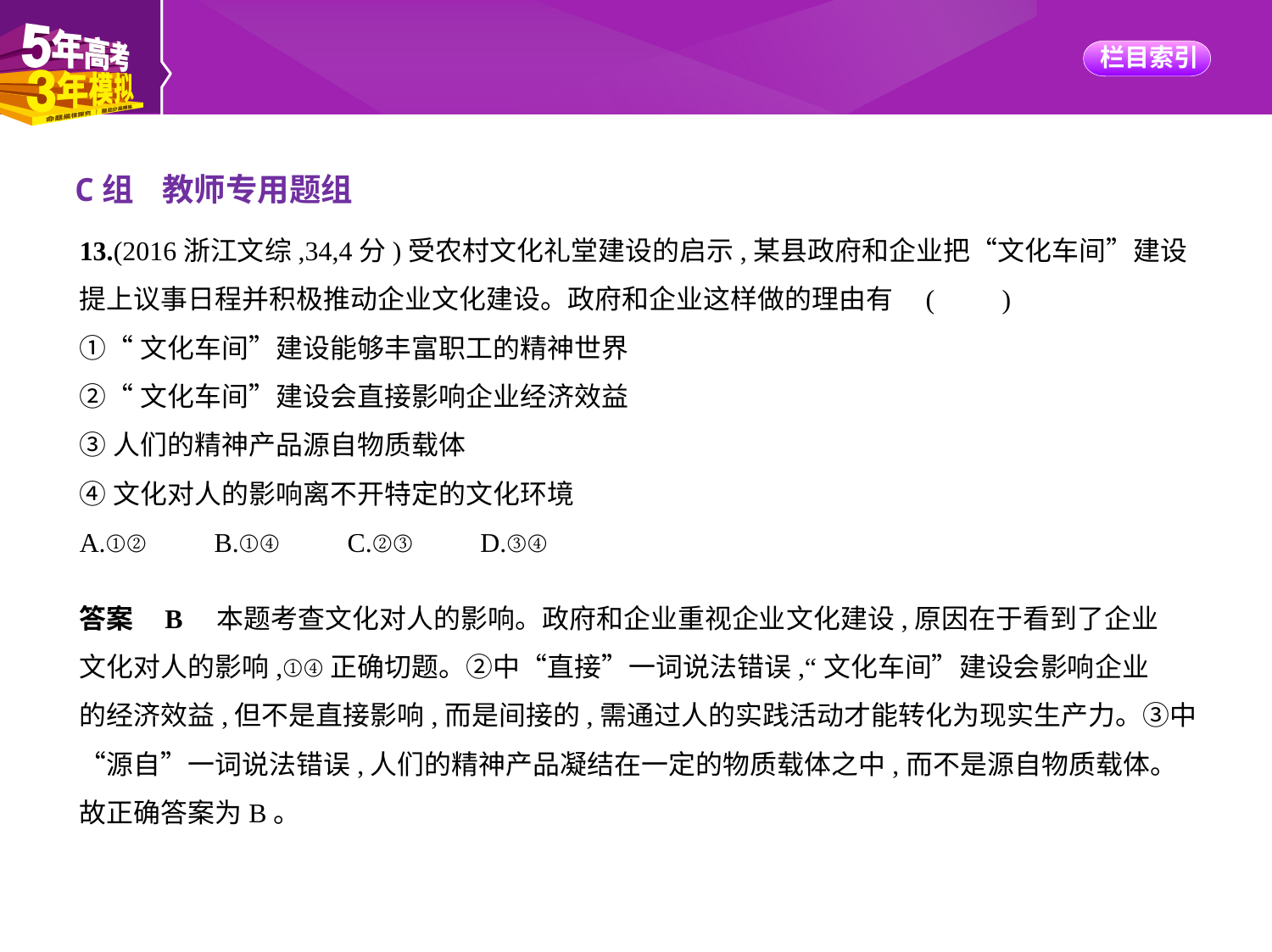

C组    教师专用题组
13.(2016浙江文综,34,4分)受农村文化礼堂建设的启示,某县政府和企业把“文化车间”建设
提上议事日程并积极推动企业文化建设。政府和企业这样做的理由有 (　　)
①“文化车间”建设能够丰富职工的精神世界
②“文化车间”建设会直接影响企业经济效益
③人们的精神产品源自物质载体
④文化对人的影响离不开特定的文化环境
A.①②　　B.①④　　C.②③　　D.③④
答案    B　本题考查文化对人的影响。政府和企业重视企业文化建设,原因在于看到了企业
文化对人的影响,①④正确切题。②中“直接”一词说法错误,“文化车间”建设会影响企业
的经济效益,但不是直接影响,而是间接的,需通过人的实践活动才能转化为现实生产力。③中
“源自”一词说法错误,人们的精神产品凝结在一定的物质载体之中,而不是源自物质载体。
故正确答案为B。